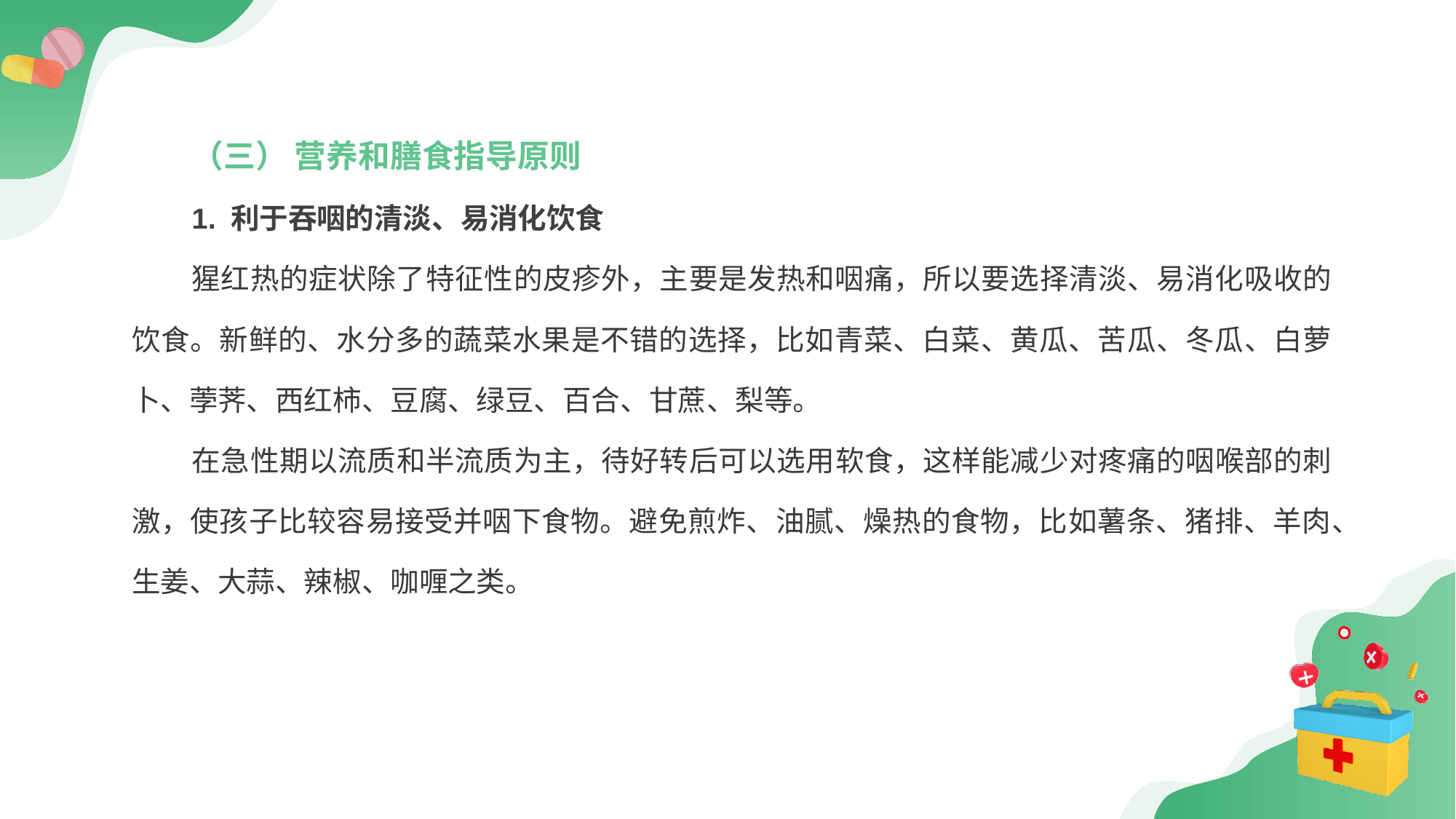

（三） 营养和膳食指导原则
1. 利于吞咽的清淡、易消化饮食
猩红热的症状除了特征性的皮疹外，主要是发热和咽痛，所以要选择清淡、易消化吸收的饮食。新鲜的、水分多的蔬菜水果是不错的选择，比如青菜、白菜、黄瓜、苦瓜、冬瓜、白萝卜、荸荠、西红柿、豆腐、绿豆、百合、甘蔗、梨等。
在急性期以流质和半流质为主，待好转后可以选用软食，这样能减少对疼痛的咽喉部的刺激，使孩子比较容易接受并咽下食物。避免煎炸、油腻、燥热的食物，比如薯条、猪排、羊肉、生姜、大蒜、辣椒、咖喱之类。